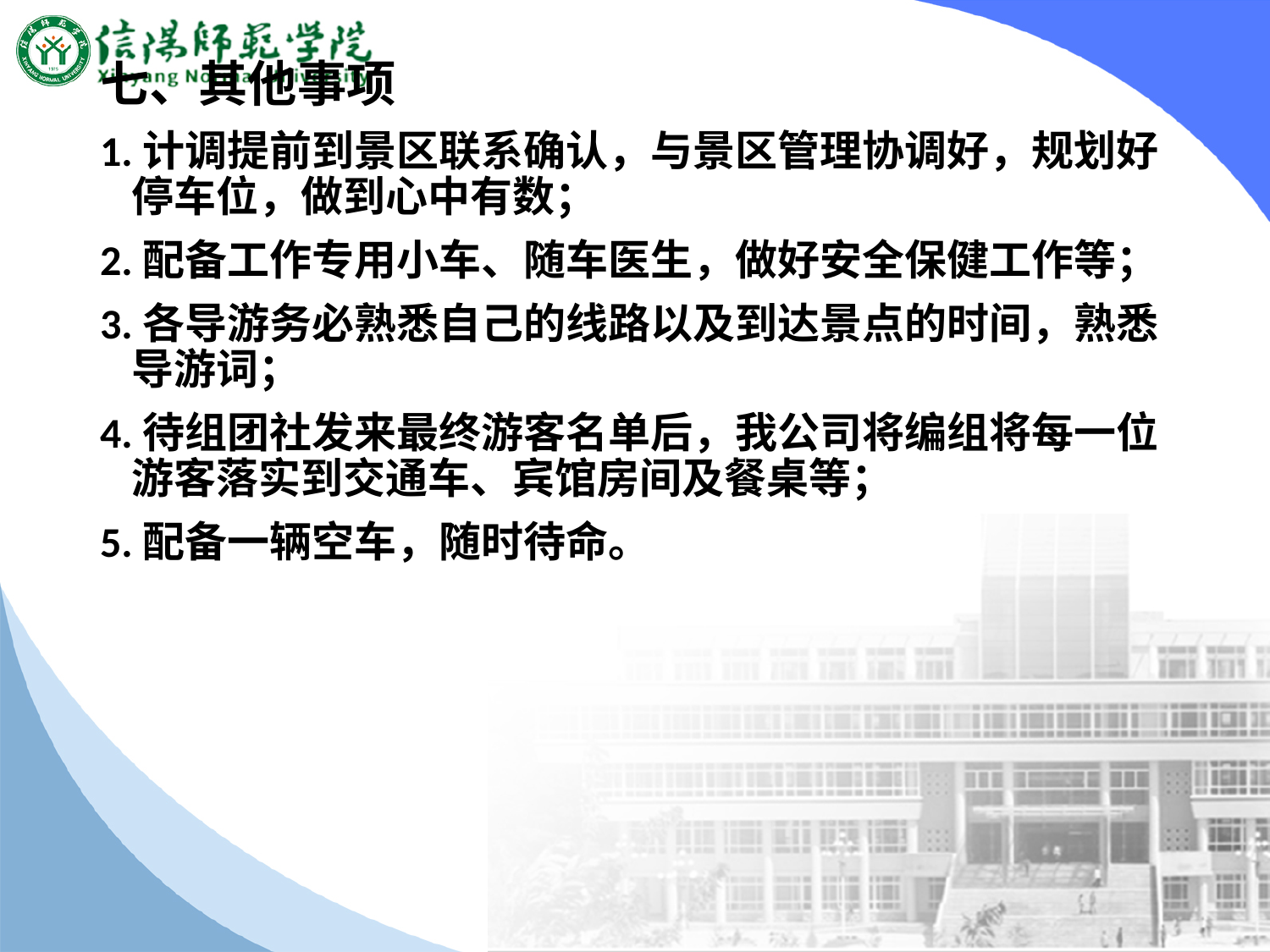

#
七、其他事项
1.计调提前到景区联系确认，与景区管理协调好，规划好停车位，做到心中有数；
2.配备工作专用小车、随车医生，做好安全保健工作等；
3.各导游务必熟悉自己的线路以及到达景点的时间，熟悉导游词；
4.待组团社发来最终游客名单后，我公司将编组将每一位游客落实到交通车、宾馆房间及餐桌等；
5.配备一辆空车，随时待命。